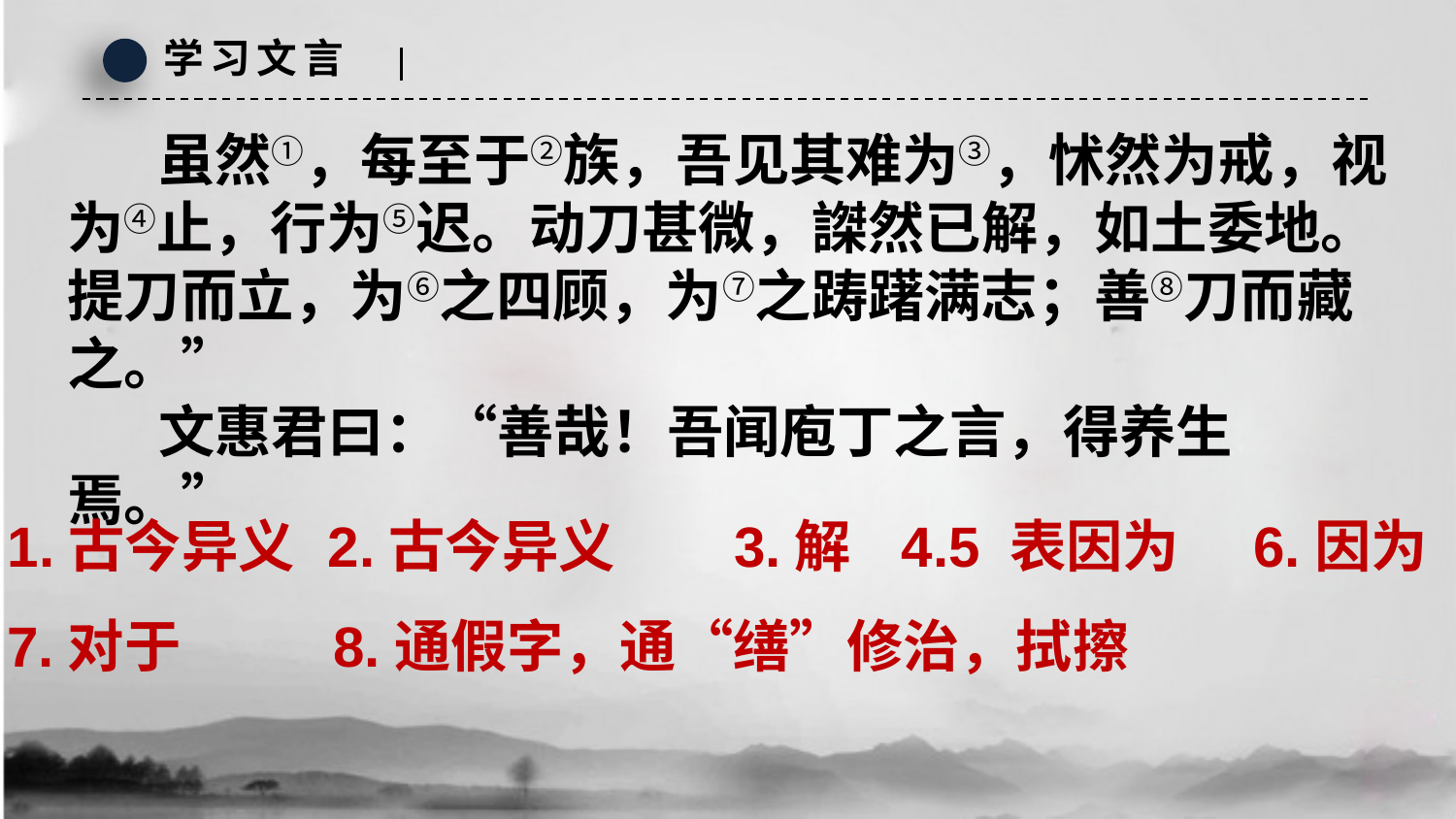

学习文言

      虽然①，每至于②族，吾见其难为③，怵然为戒，视为④止，行为⑤迟。动刀甚微，謋然已解，如土委地。提刀而立，为⑥之四顾，为⑦之踌躇满志；善⑧刀而藏之。”
      文惠君曰：“善哉！吾闻庖丁之言，得养生焉。”
1.古今异义
2.古今异义
3.解
4.5 表因为
6.因为
7.对于
8.通假字，通“缮”修治，拭擦